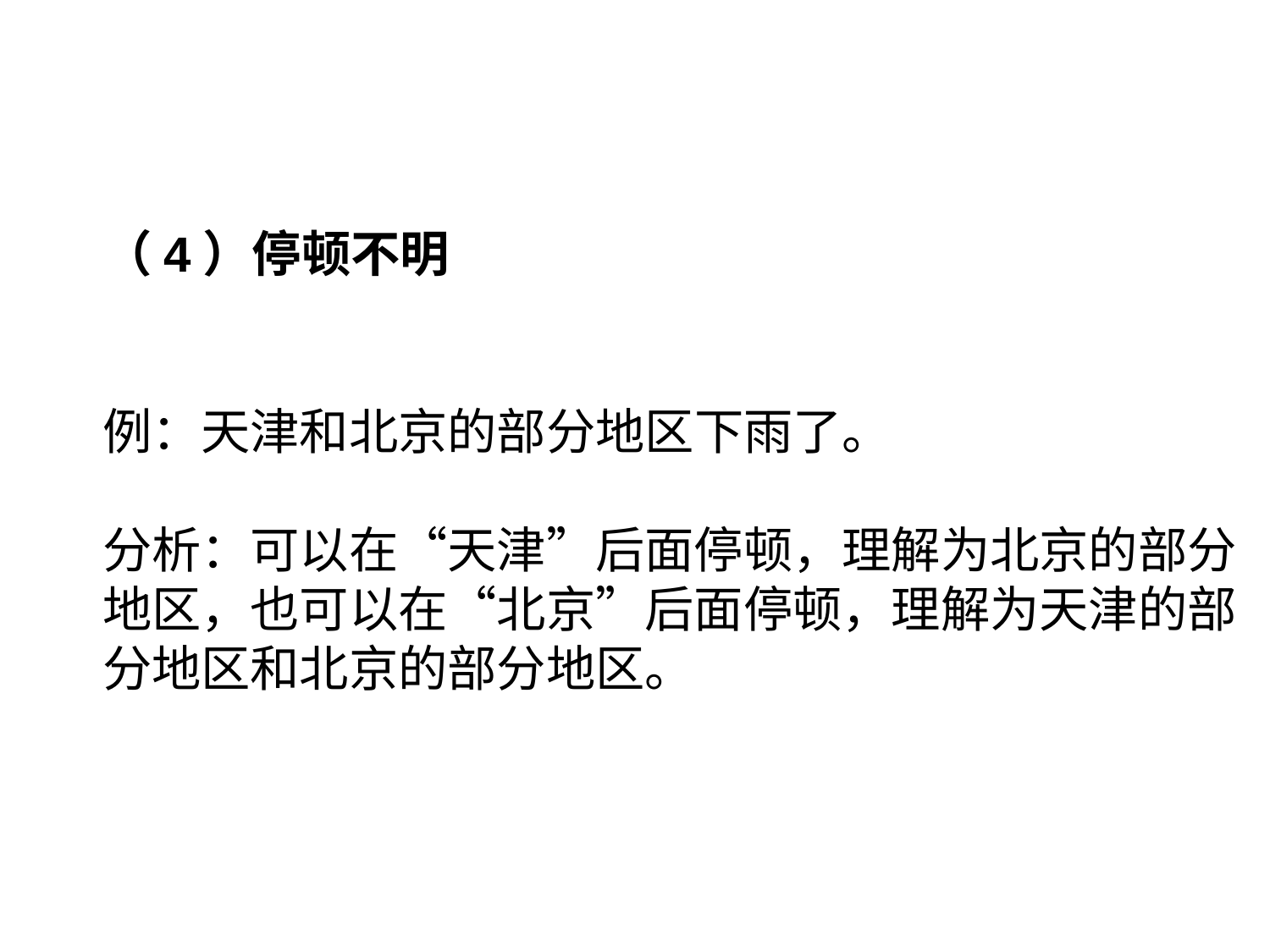

（4）停顿不明

例：天津和北京的部分地区下雨了。

分析：可以在“天津”后面停顿，理解为北京的部分地区，也可以在“北京”后面停顿，理解为天津的部分地区和北京的部分地区。